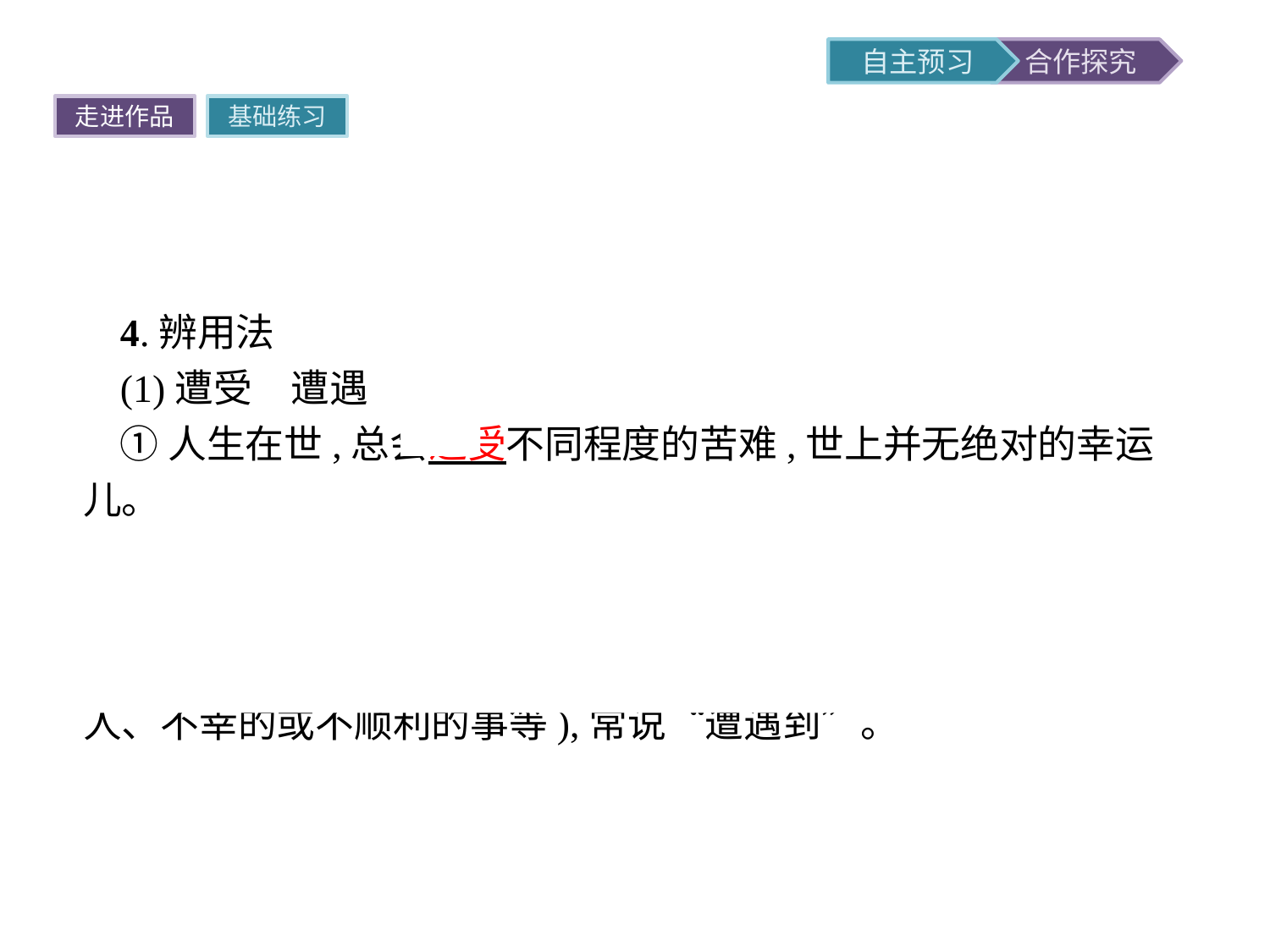

走进作品
基础练习
4.辨用法
(1)遭受　遭遇
①人生在世,总会遭受不同程度的苦难,世上并无绝对的幸运儿。
②我国西部山区不幸遭遇特大泥石流,导致近千人无家可归。
提示二者都有遭到不幸或不利的事之意。“遭受”着重指自身受到(不幸或损害);“遭遇”着重指在行动过程中碰上、遇到(敌人、不幸的或不顺利的事等),常说“遭遇到”。